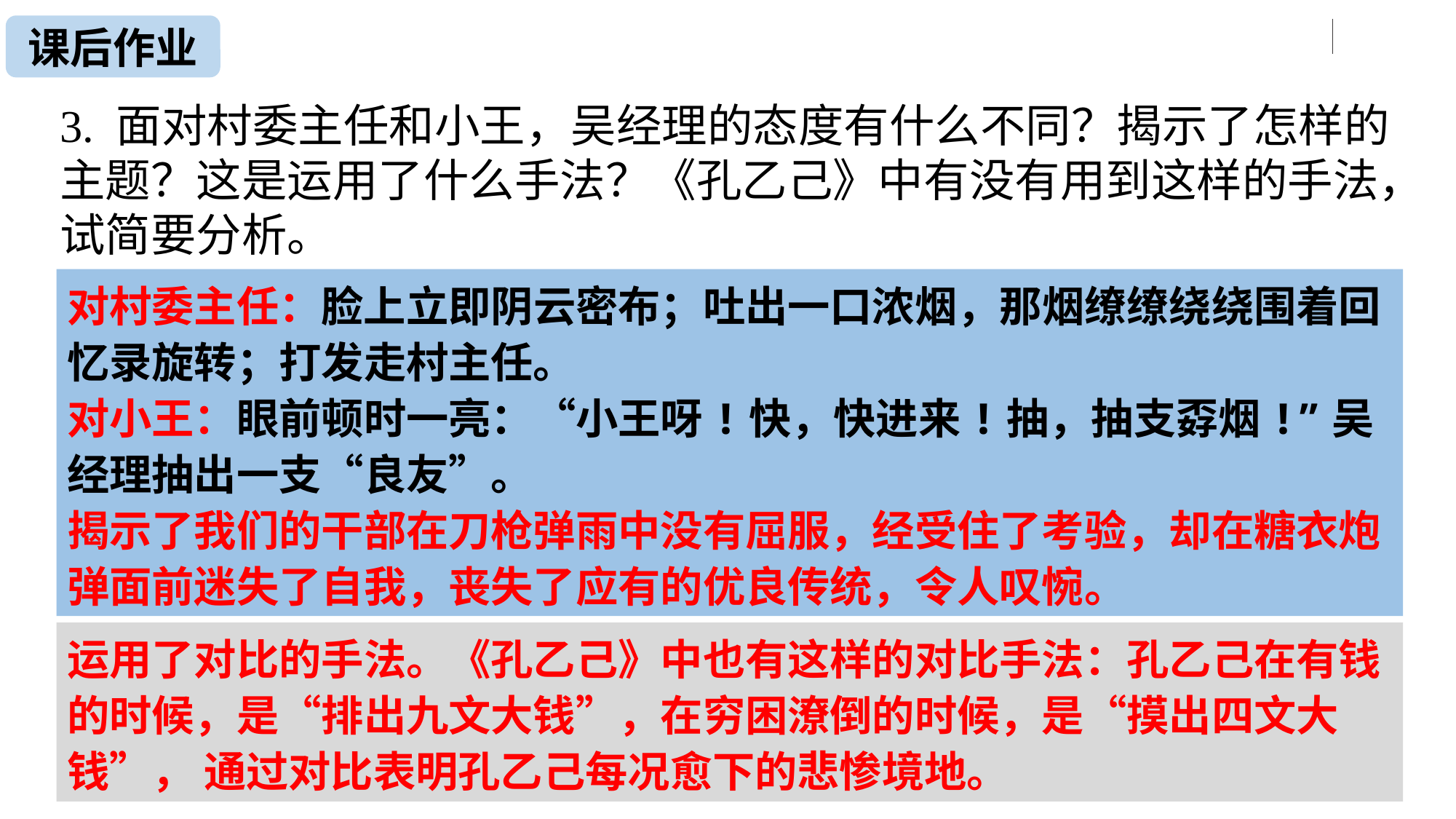

课后作业
3. 面对村委主任和小王，吴经理的态度有什么不同？揭示了怎样的主题？这是运用了什么手法？《孔乙己》中有没有用到这样的手法，试简要分析。
对村委主任：脸上立即阴云密布；吐出一口浓烟，那烟缭缭绕绕围着回忆录旋转；打发走村主任。
对小王：眼前顿时一亮：“小王呀!快，快进来!抽，抽支孬烟!”吴经理抽出一支“良友”。
揭示了我们的干部在刀枪弹雨中没有屈服，经受住了考验，却在糖衣炮弹面前迷失了自我，丧失了应有的优良传统，令人叹惋。
运用了对比的手法。《孔乙己》中也有这样的对比手法：孔乙己在有钱的时候，是“排出九文大钱”，在穷困潦倒的时候，是“摸出四文大钱”， 通过对比表明孔乙己每况愈下的悲惨境地。